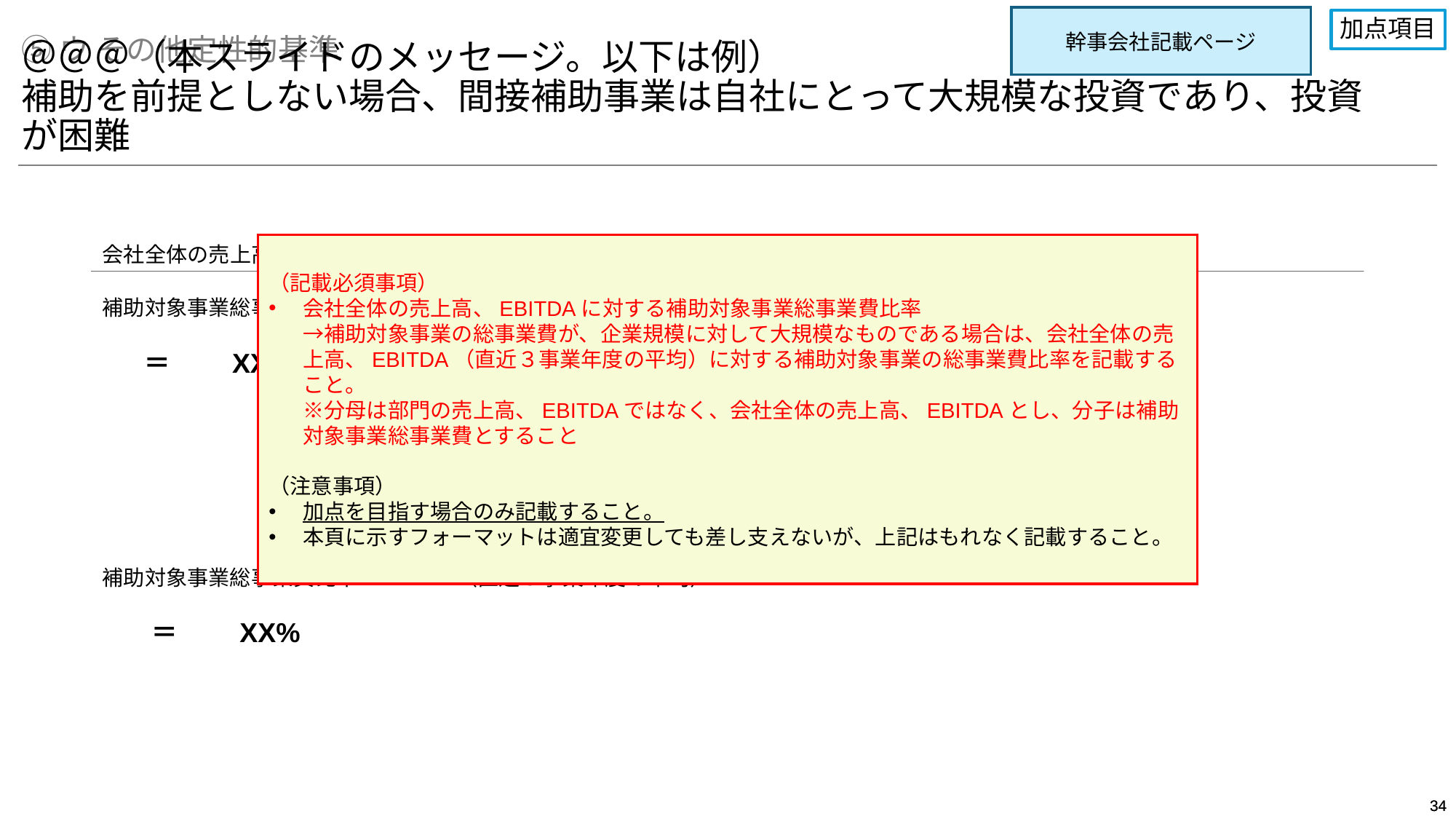

幹事会社記載ページ
加点項目
⑤ウ その他定性的基準
＠＠＠（本スライドのメッセージ。以下は例）
補助を前提としない場合、間接補助事業は自社にとって大規模な投資であり、投資が困難
（記載必須事項）
会社全体の売上高、EBITDAに対する補助対象事業総事業費比率
→補助対象事業の総事業費が、企業規模に対して大規模なものである場合は、会社全体の売上高、EBITDA（直近３事業年度の平均）に対する補助対象事業の総事業費比率を記載すること。
※分母は部門の売上高、EBITDAではなく、会社全体の売上高、EBITDAとし、分子は補助対象事業総事業費とすること

（注意事項）
加点を目指す場合のみ記載すること。
本頁に示すフォーマットは適宜変更しても差し支えないが、上記はもれなく記載すること。
会社全体の売上高、EBITDAに対する補助対象事業総事業費比率
補助対象事業総事業費比率÷会社全体の売上高（直近３事業年度の平均）
＝　　XX%
補助対象事業総事業費比率÷EBITDA（直近３事業年度の平均）
＝　　XX%